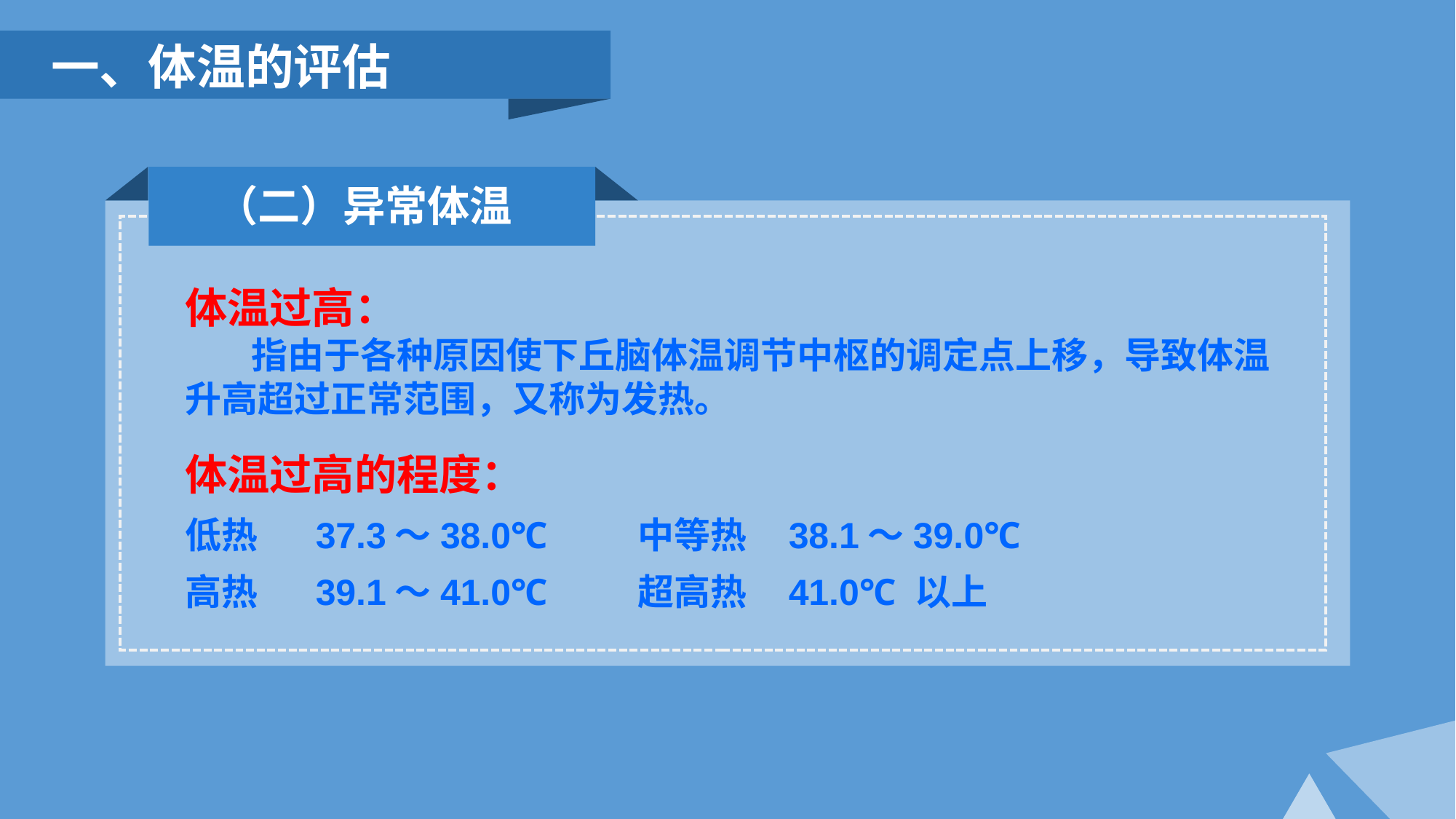

一、体温的评估

（二）异常体温

体温过高：
       指由于各种原因使下丘脑体温调节中枢的调定点上移，导致体温升高超过正常范围，又称为发热。
体温过高的程度：
低热      37.3～38.0℃        中等热    38.1～39.0℃
高热      39.1～41.0℃        超高热    41.0℃ 以上